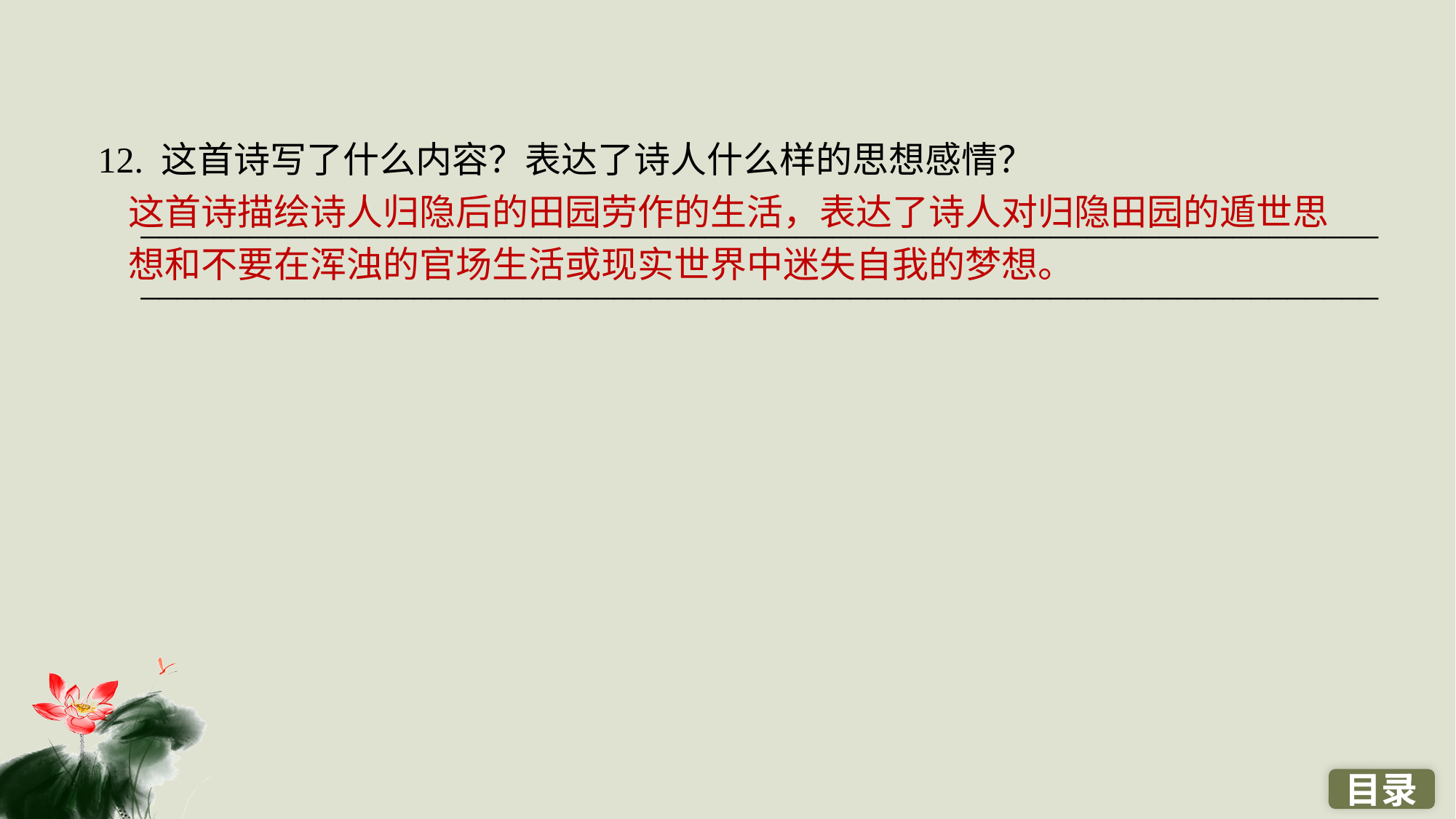

12. 这首诗写了什么内容？表达了诗人什么样的思想感情？________________________________________________________________________________________________________________________________________
这首诗描绘诗人归隐后的田园劳作的生活，表达了诗人对归隐田园的遁世思想和不要在浑浊的官场生活或现实世界中迷失自我的梦想。